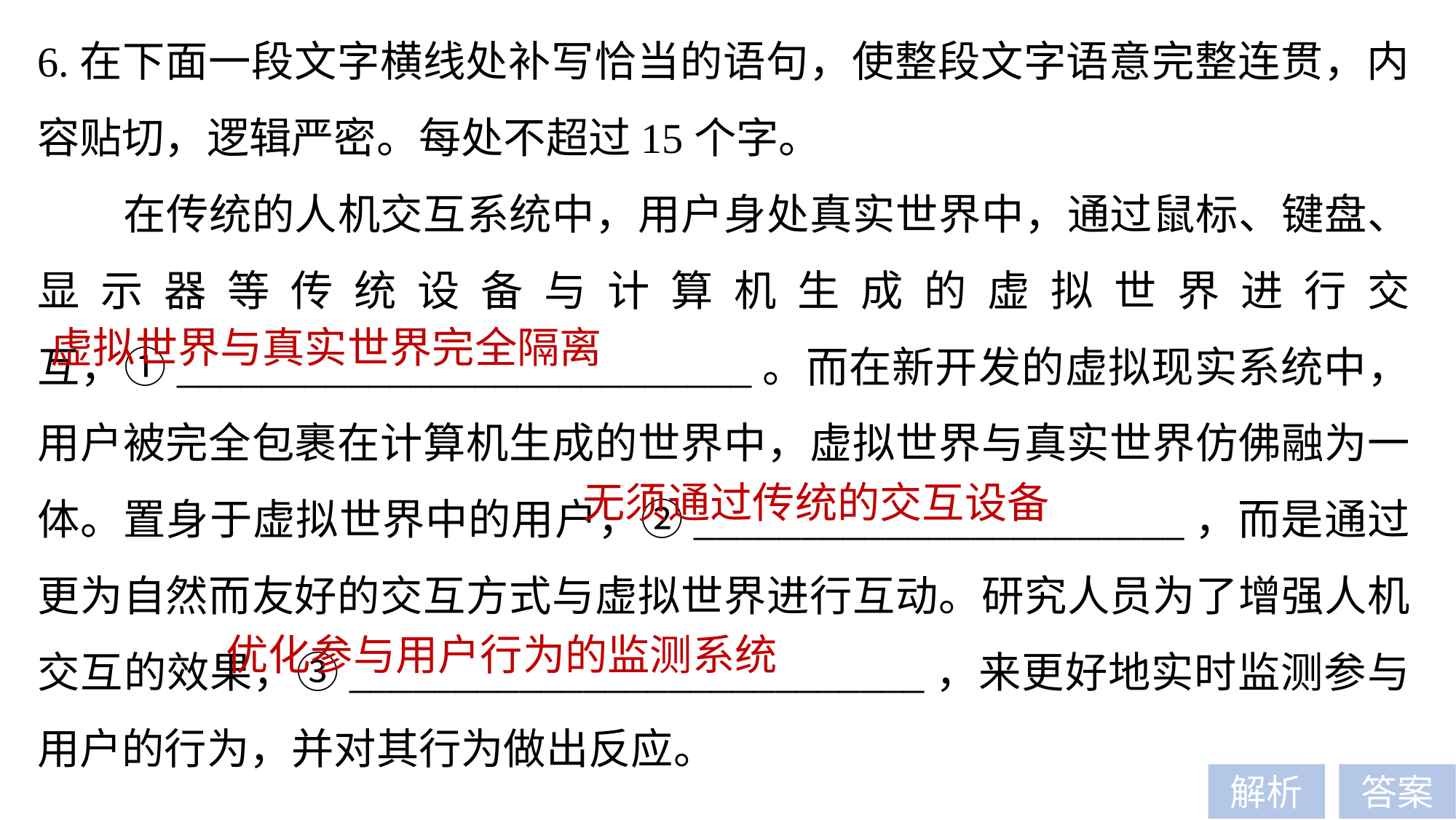

6.在下面一段文字横线处补写恰当的语句，使整段文字语意完整连贯，内容贴切，逻辑严密。每处不超过15个字。
在传统的人机交互系统中，用户身处真实世界中，通过鼠标、键盘、显示器等传统设备与计算机生成的虚拟世界进行交互，①___________________________。而在新开发的虚拟现实系统中，用户被完全包裹在计算机生成的世界中，虚拟世界与真实世界仿佛融为一体。置身于虚拟世界中的用户，②_______________________，而是通过更为自然而友好的交互方式与虚拟世界进行互动。研究人员为了增强人机交互的效果，③___________________________，来更好地实时监测参与用户的行为，并对其行为做出反应。
虚拟世界与真实世界完全隔离
无须通过传统的交互设备
优化参与用户行为的监测系统
解析
答案